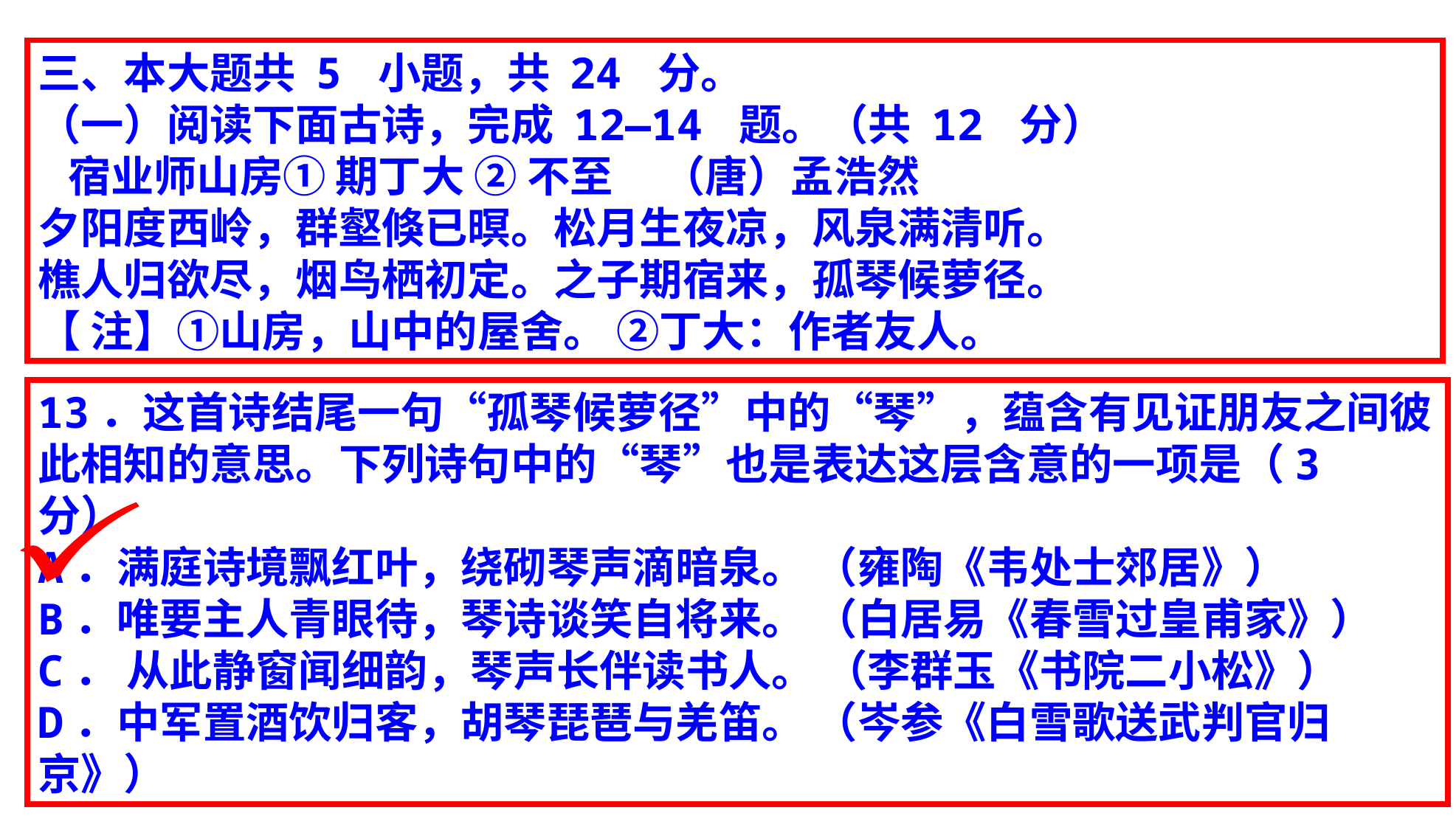

三、本大题共 5 小题，共 24 分。
（一）阅读下面古诗，完成 12—14 题。（共 12 分）
  宿业师山房① 期丁大 ② 不至     （唐）孟浩然
夕阳度西岭，群壑倏已暝。松月生夜凉，风泉满清听。
樵人归欲尽，烟鸟栖初定。之子期宿来，孤琴候萝径。
【 注】①山房，山中的屋舍。 ②丁大：作者友人。
13．这首诗结尾一句“孤琴候萝径”中的“琴”，蕴含有见证朋友之间彼此相知的意思。下列诗句中的“琴”也是表达这层含意的一项是（3 分）
A．满庭诗境飘红叶，绕砌琴声滴暗泉。 （雍陶《韦处士郊居》）
B．唯要主人青眼待，琴诗谈笑自将来。 （白居易《春雪过皇甫家》）
C． 从此静窗闻细韵，琴声长伴读书人。 （李群玉《书院二小松》）
D．中军置酒饮归客，胡琴琵琶与羌笛。 （岑参《白雪歌送武判官归京》）